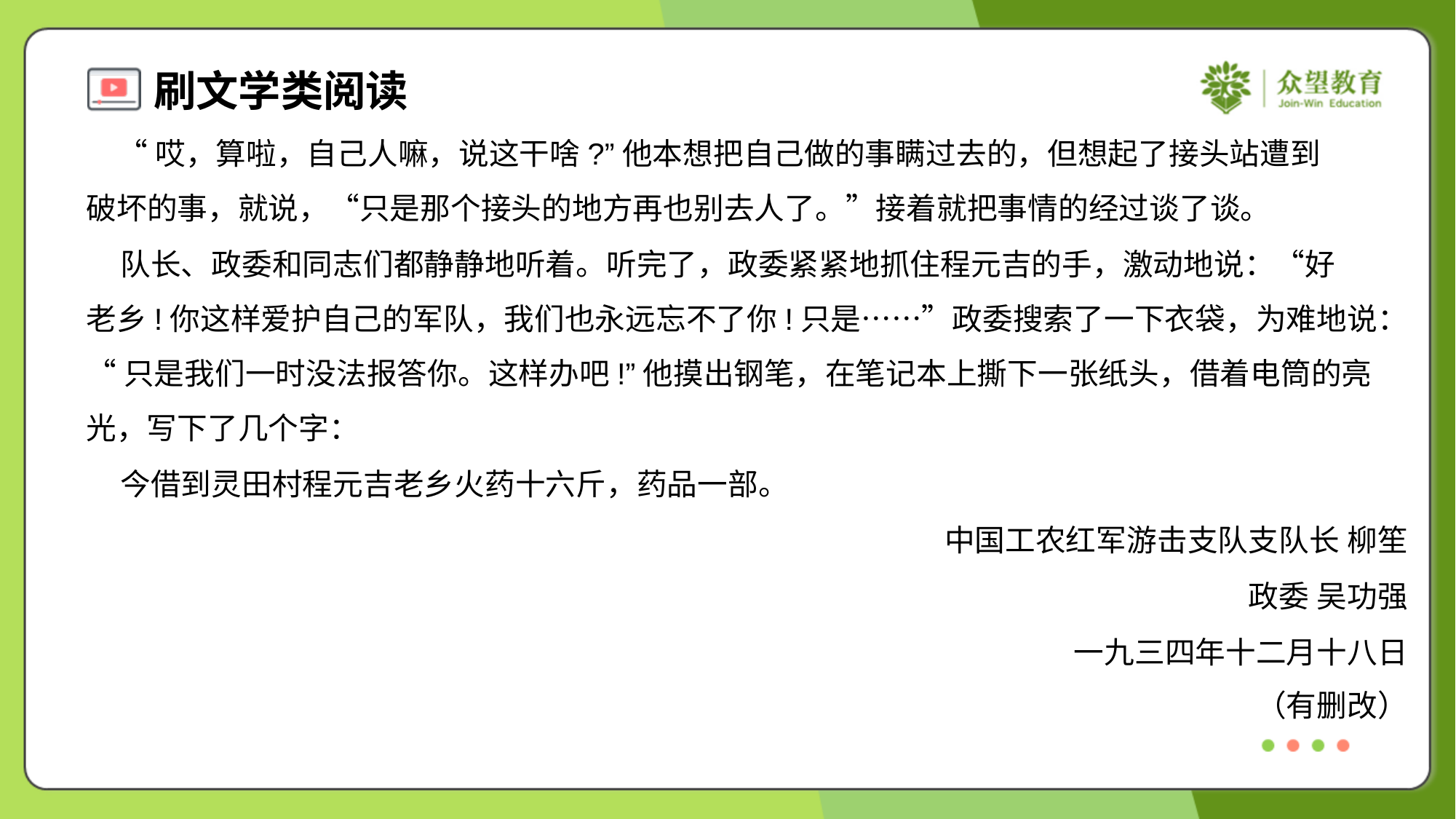

“哎，算啦，自己人嘛，说这干啥?”他本想把自己做的事瞒过去的，但想起了接头站遭到
破坏的事，就说，“只是那个接头的地方再也别去人了。”接着就把事情的经过谈了谈。
    队长、政委和同志们都静静地听着。听完了，政委紧紧地抓住程元吉的手，激动地说：“好
老乡!你这样爱护自己的军队，我们也永远忘不了你!只是……”政委搜索了一下衣袋，为难地说：
“只是我们一时没法报答你。这样办吧!”他摸出钢笔，在笔记本上撕下一张纸头，借着电筒的亮
光，写下了几个字：
    今借到灵田村程元吉老乡火药十六斤，药品一部。
中国工农红军游击支队支队长 柳笙
政委 吴功强
一九三四年十二月十八日
（有删改）